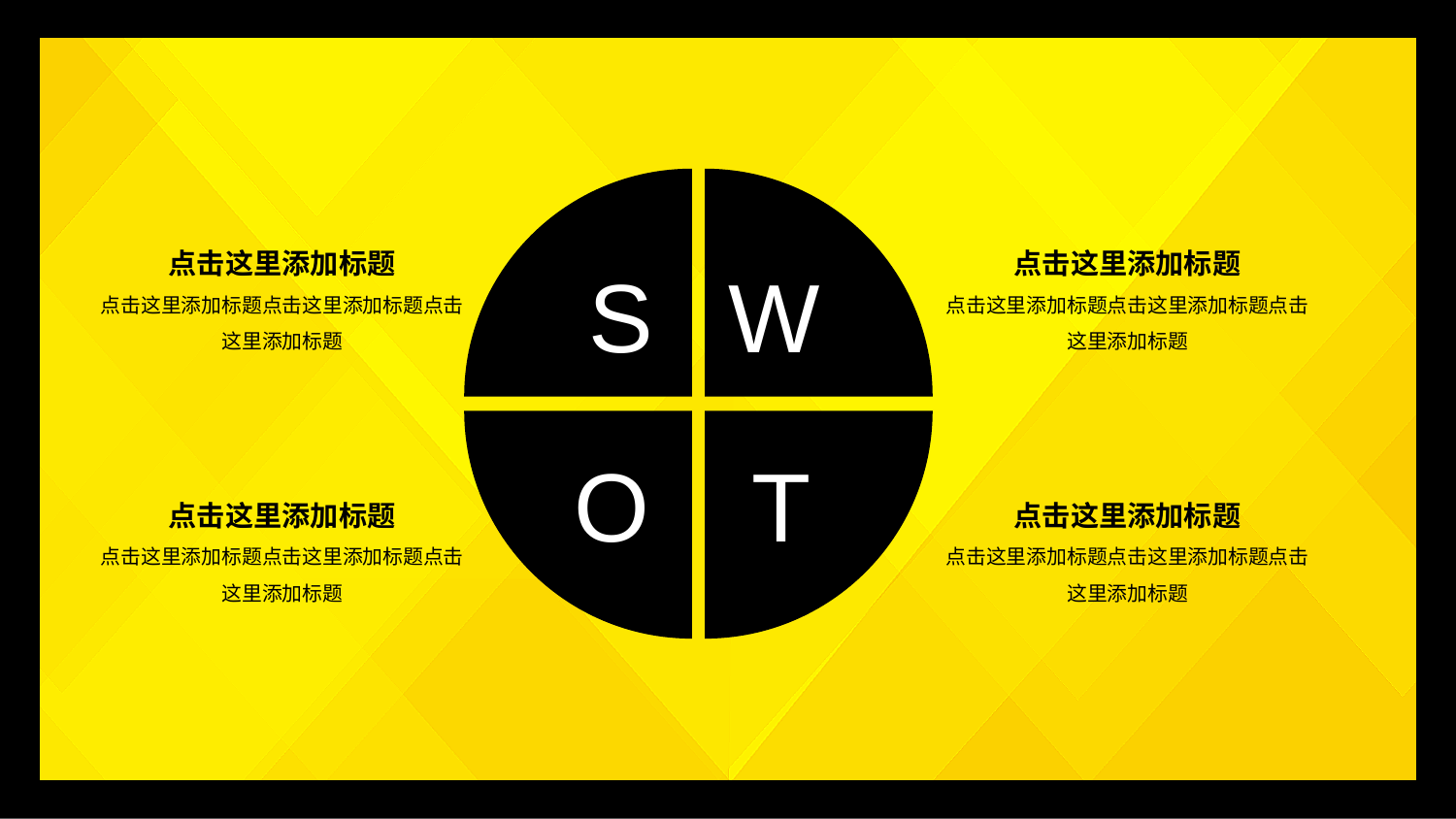

点击这里添加标题
点击这里添加标题点击这里添加标题点击这里添加标题
点击这里添加标题
点击这里添加标题点击这里添加标题点击这里添加标题
S
W
O
T
点击这里添加标题
点击这里添加标题点击这里添加标题点击这里添加标题
点击这里添加标题
点击这里添加标题点击这里添加标题点击这里添加标题